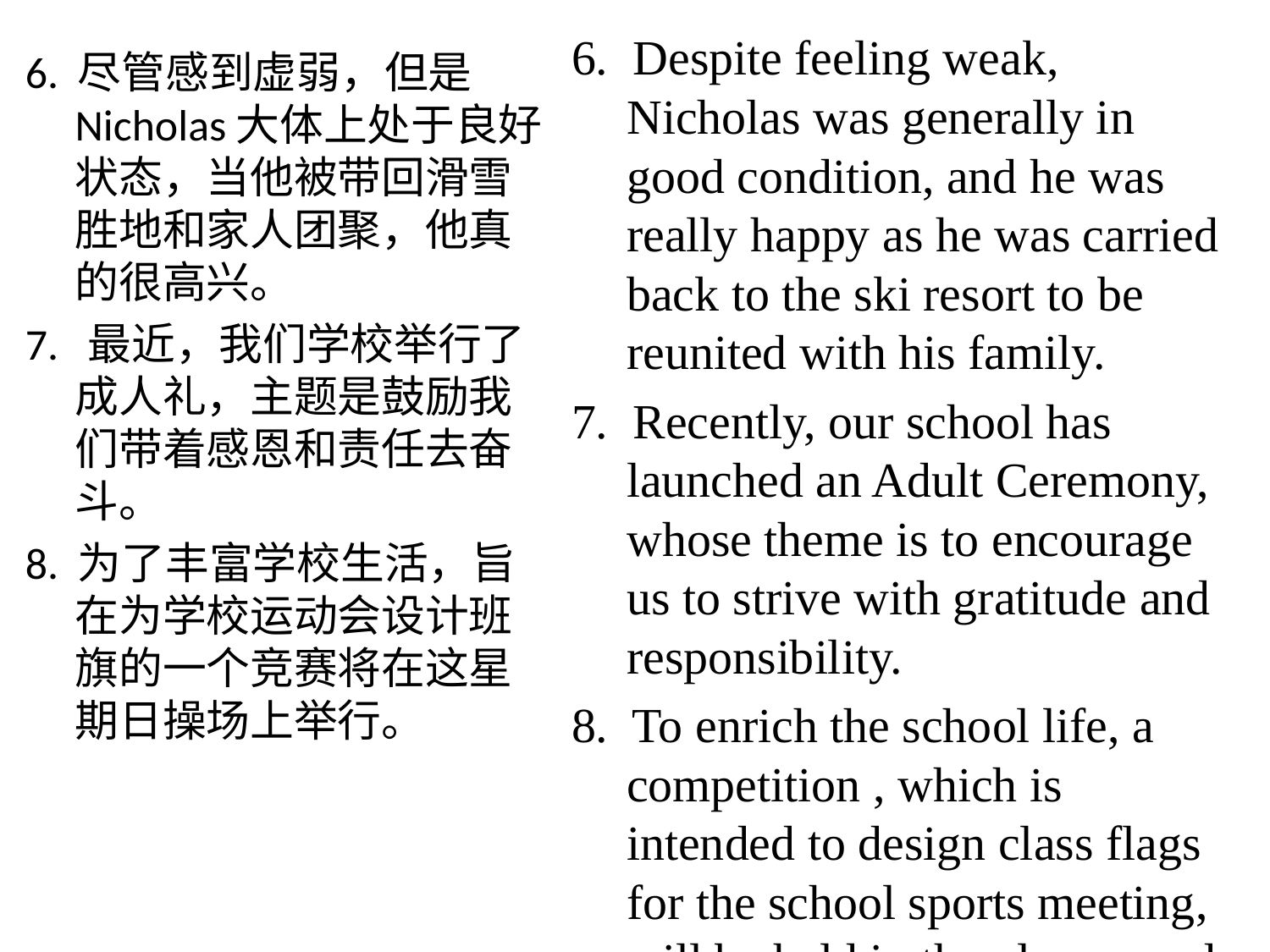

6.  Despite feeling weak, Nicholas was generally in good condition, and he was really happy as he was carried back to the ski resort to be reunited with his family.
7.  Recently, our school has launched an Adult Ceremony, whose theme is to encourage us to strive with gratitude and responsibility.
8.  To enrich the school life, a competition , which is intended to design class flags for the school sports meeting, will be held in the playground this Sunday.

#
6. 尽管感到虚弱，但是Nicholas大体上处于良好状态，当他被带回滑雪胜地和家人团聚，他真的很高兴。
7.  最近，我们学校举行了成人礼，主题是鼓励我们带着感恩和责任去奋斗。
8. 为了丰富学校生活，旨在为学校运动会设计班旗的一个竞赛将在这星期日操场上举行。